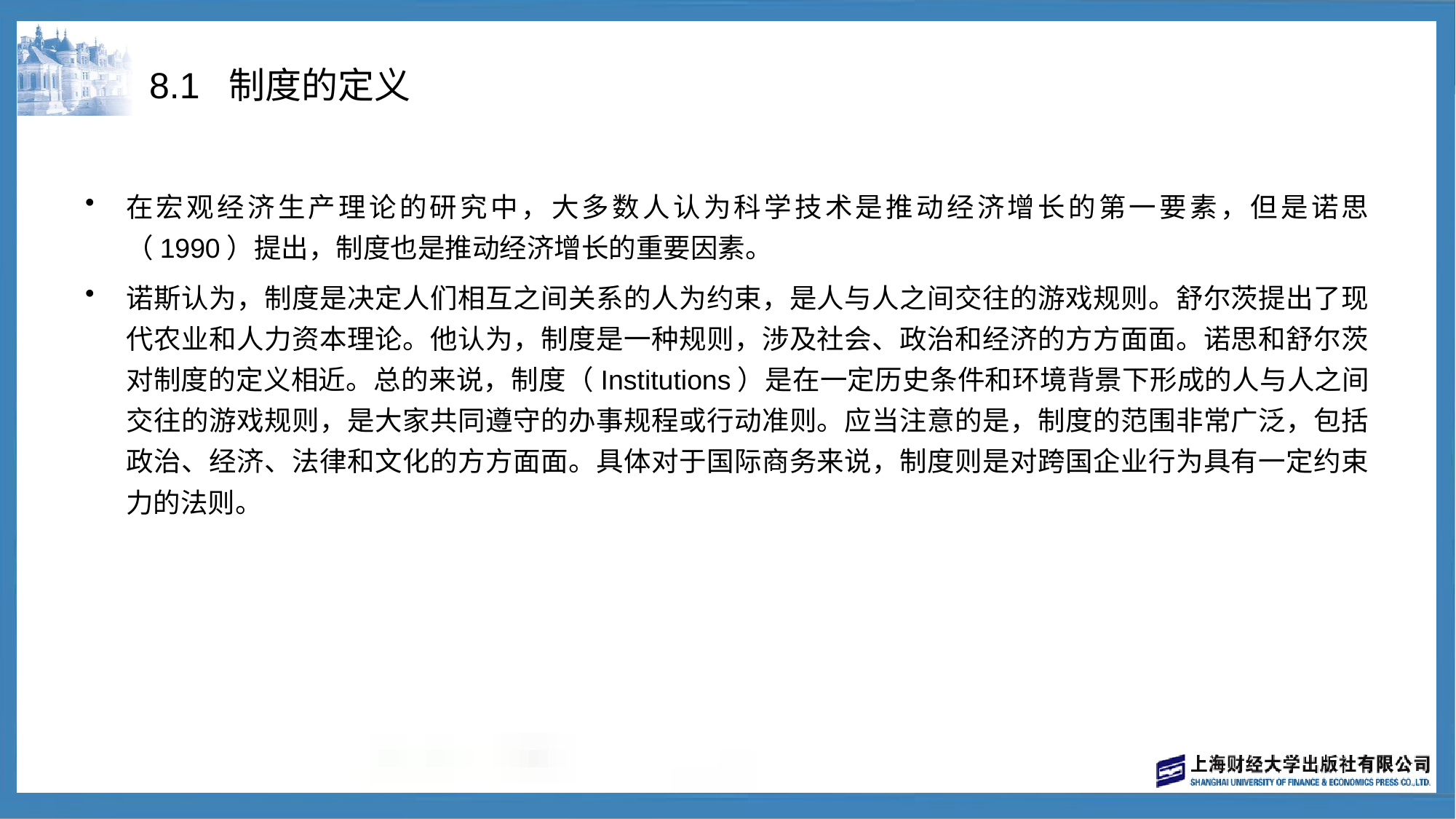

# 8.1  制度的定义
在宏观经济生产理论的研究中，大多数人认为科学技术是推动经济增长的第一要素，但是诺思（1990）提出，制度也是推动经济增长的重要因素。
诺斯认为，制度是决定人们相互之间关系的人为约束，是人与人之间交往的游戏规则。舒尔茨提出了现代农业和人力资本理论。他认为，制度是一种规则，涉及社会、政治和经济的方方面面。诺思和舒尔茨对制度的定义相近。总的来说，制度（Institutions）是在一定历史条件和环境背景下形成的人与人之间交往的游戏规则，是大家共同遵守的办事规程或行动准则。应当注意的是，制度的范围非常广泛，包括政治、经济、法律和文化的方方面面。具体对于国际商务来说，制度则是对跨国企业行为具有一定约束力的法则。